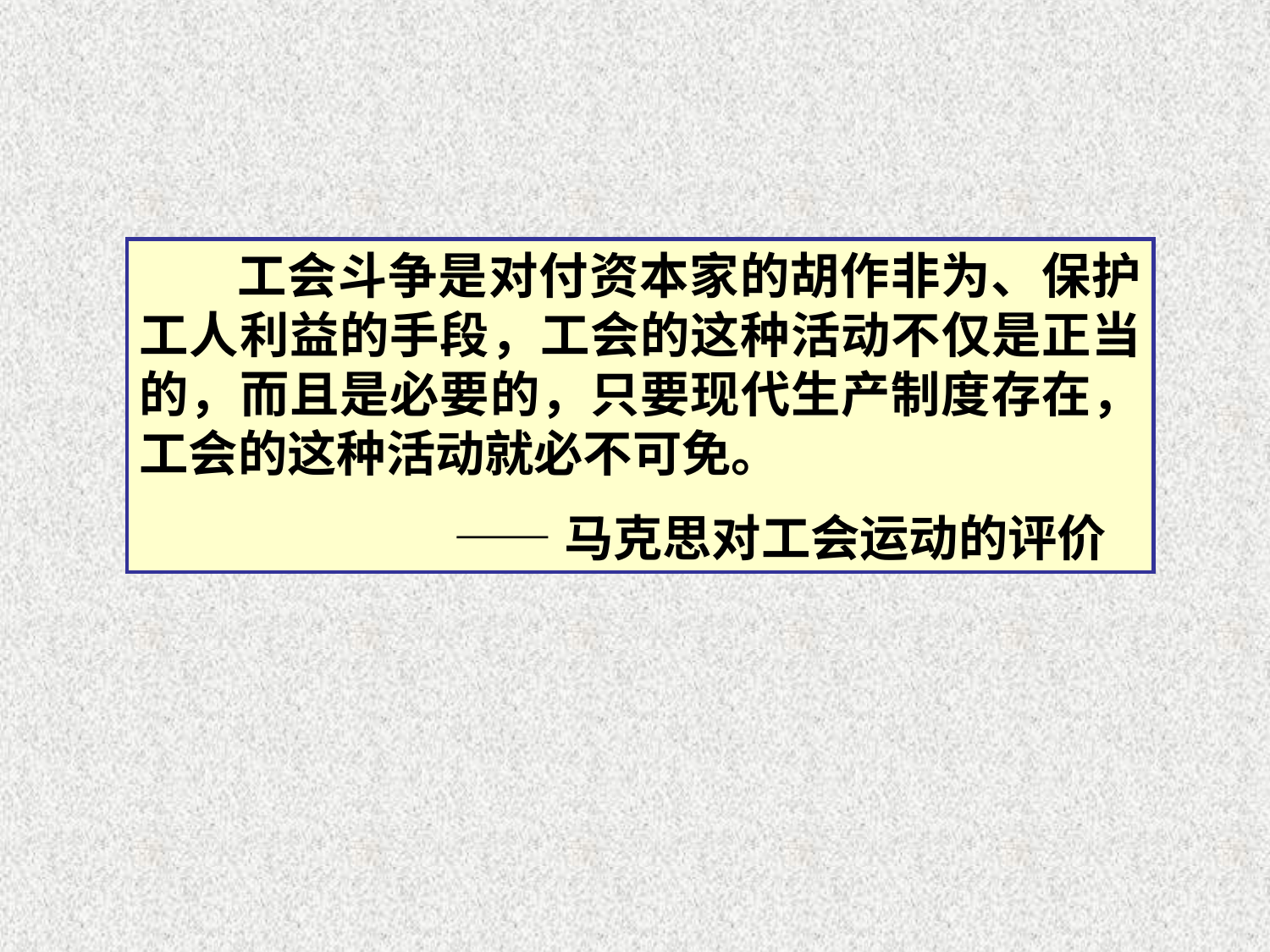

工会斗争是对付资本家的胡作非为、保护工人利益的手段，工会的这种活动不仅是正当的，而且是必要的，只要现代生产制度存在，工会的这种活动就必不可免。
                            ——马克思对工会运动的评价